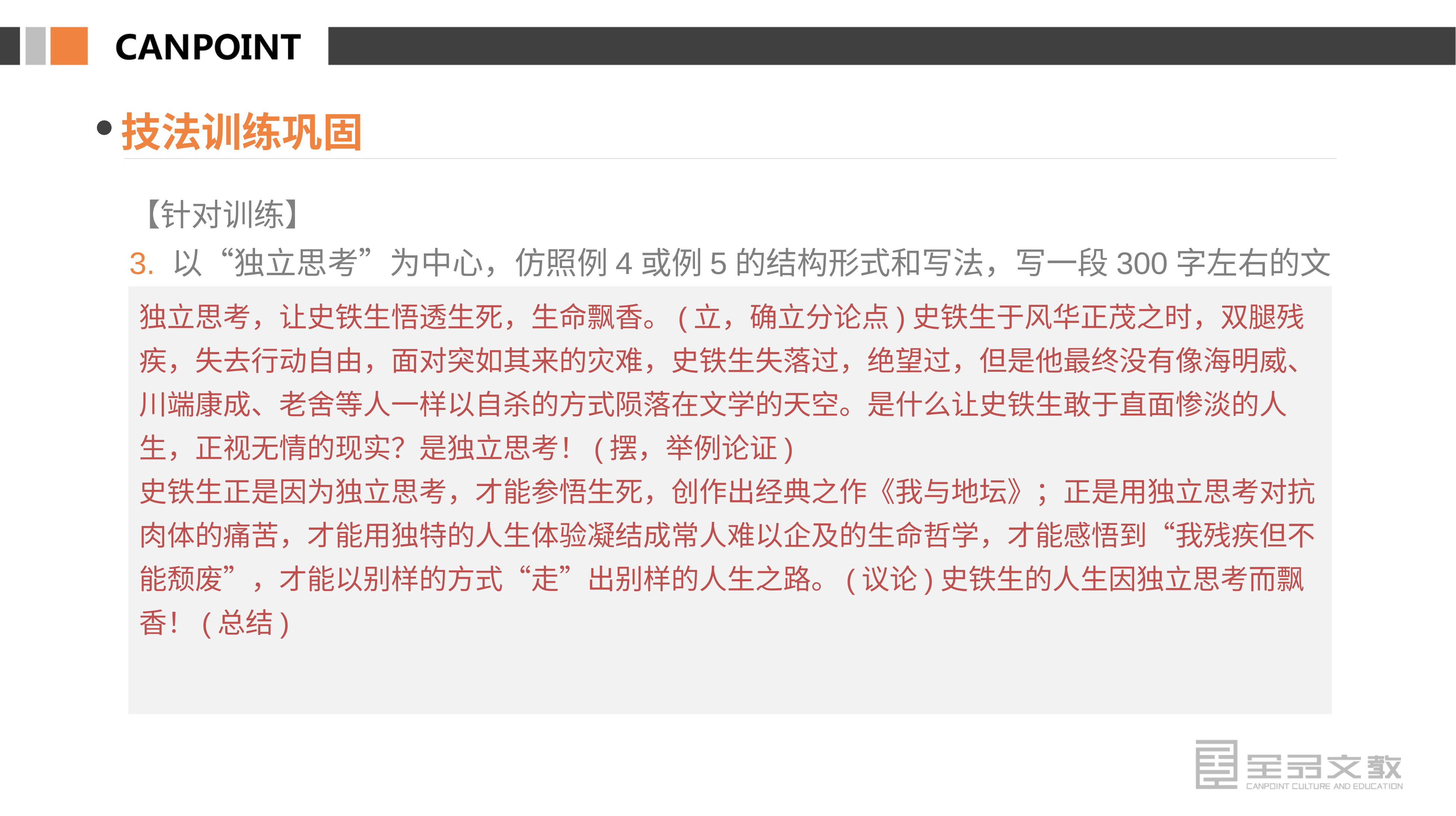

技法训练巩固

【针对训练】
3. 以“独立思考”为中心，仿照例4或例5的结构形式和写法，写一段300字左右的文字。

独立思考，让史铁生悟透生死，生命飘香。(立，确立分论点)史铁生于风华正茂之时，双腿残疾，失去行动自由，面对突如其来的灾难，史铁生失落过，绝望过，但是他最终没有像海明威、川端康成、老舍等人一样以自杀的方式陨落在文学的天空。是什么让史铁生敢于直面惨淡的人生，正视无情的现实？是独立思考！(摆，举例论证)
史铁生正是因为独立思考，才能参悟生死，创作出经典之作《我与地坛》；正是用独立思考对抗肉体的痛苦，才能用独特的人生体验凝结成常人难以企及的生命哲学，才能感悟到“我残疾但不能颓废”，才能以别样的方式“走”出别样的人生之路。(议论)史铁生的人生因独立思考而飘香！(总结)